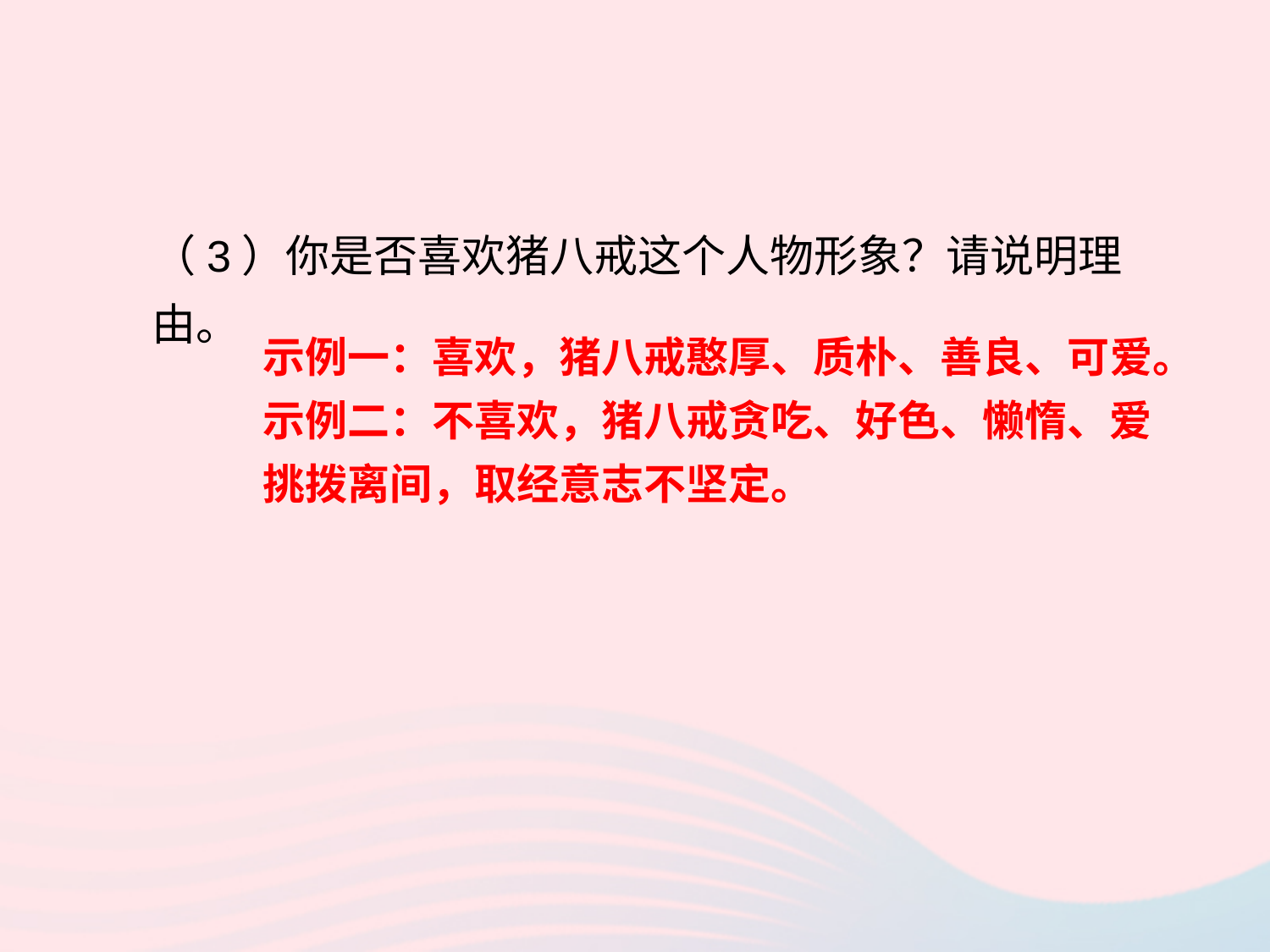

（3）你是否喜欢猪八戒这个人物形象？请说明理由。
示例一：喜欢，猪八戒憨厚、质朴、善良、可爱。
示例二：不喜欢，猪八戒贪吃、好色、懒惰、爱挑拨离间，取经意志不坚定。